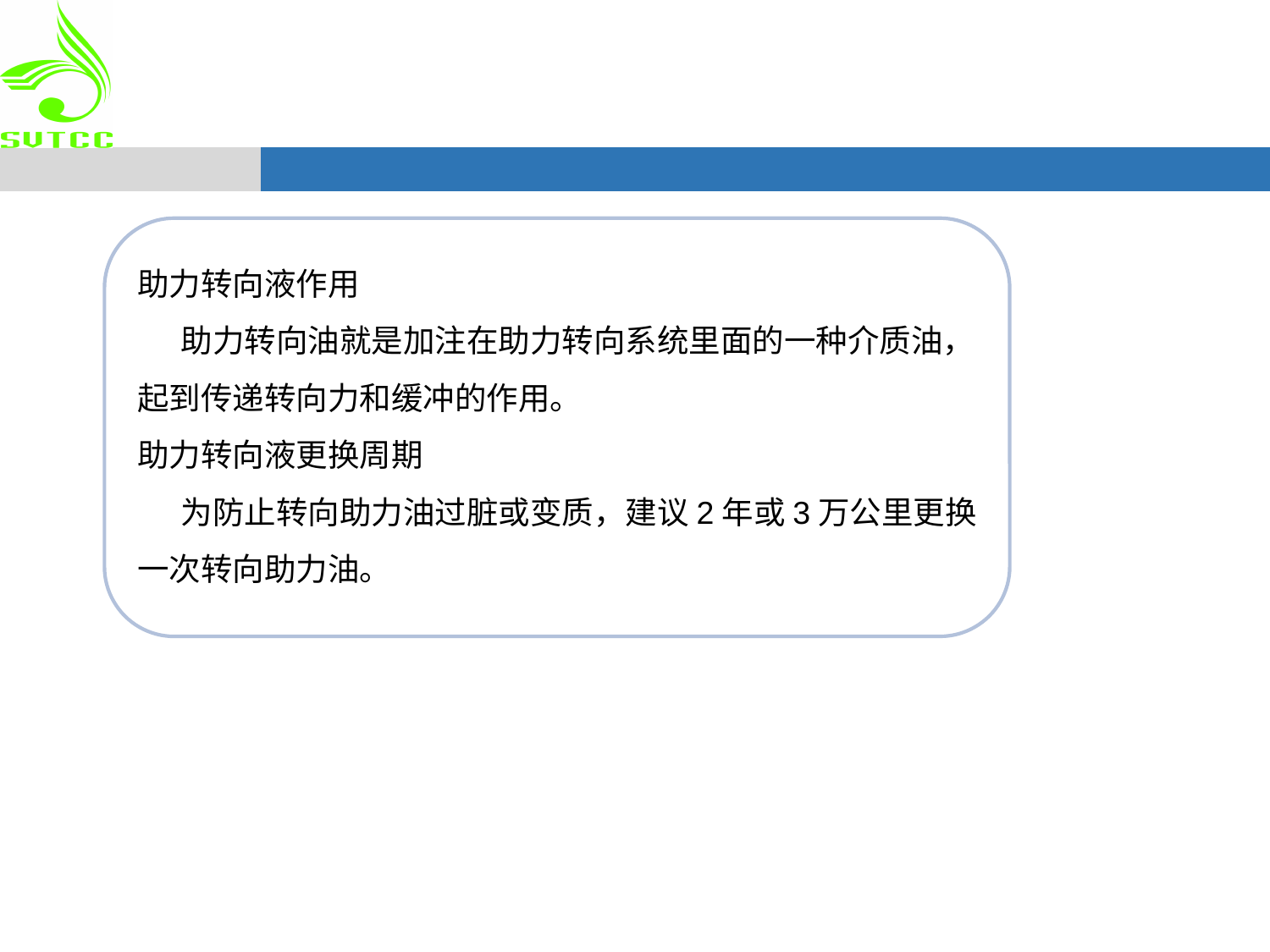

助力转向液作用
     助力转向油就是加注在助力转向系统里面的一种介质油，起到传递转向力和缓冲的作用。
助力转向液更换周期
     为防止转向助力油过脏或变质，建议2年或3万公里更换一次转向助力油。